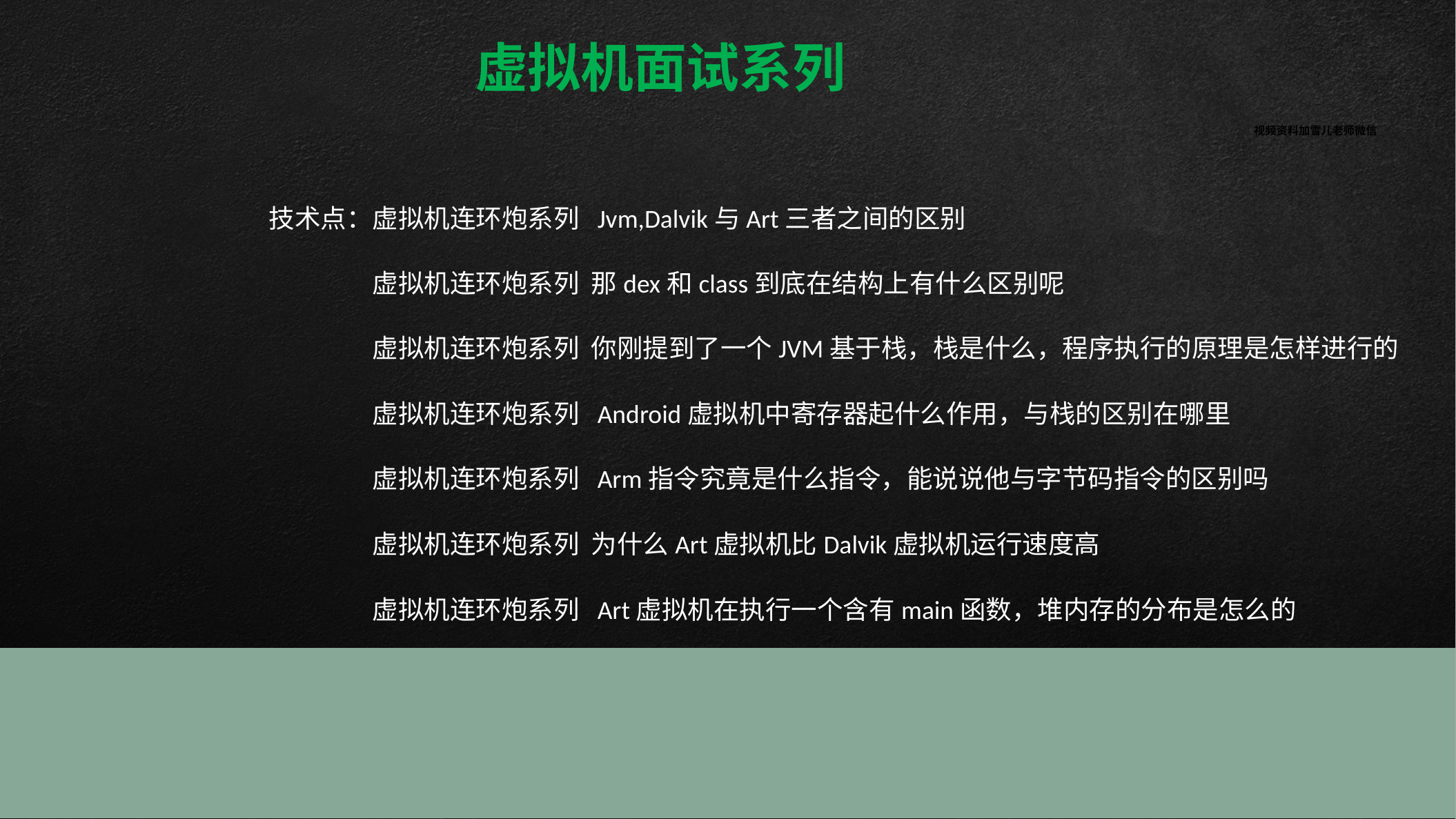

虚拟机面试系列
视频资料加雪儿老师微信
技术点：虚拟机连环炮系列  Jvm,Dalvik与Art三者之间的区别
	虚拟机连环炮系列  那dex和class到底在结构上有什么区别呢
	虚拟机连环炮系列  你刚提到了一个JVM基于栈，栈是什么，程序执行的原理是怎样进行的
	虚拟机连环炮系列  Android虚拟机中寄存器起什么作用，与栈的区别在哪里
	虚拟机连环炮系列  Arm指令究竟是什么指令，能说说他与字节码指令的区别吗
	虚拟机连环炮系列  为什么Art虚拟机比Dalvik虚拟机运行速度高
	虚拟机连环炮系列  Art虚拟机在执行一个含有main函数，堆内存的分布是怎么的